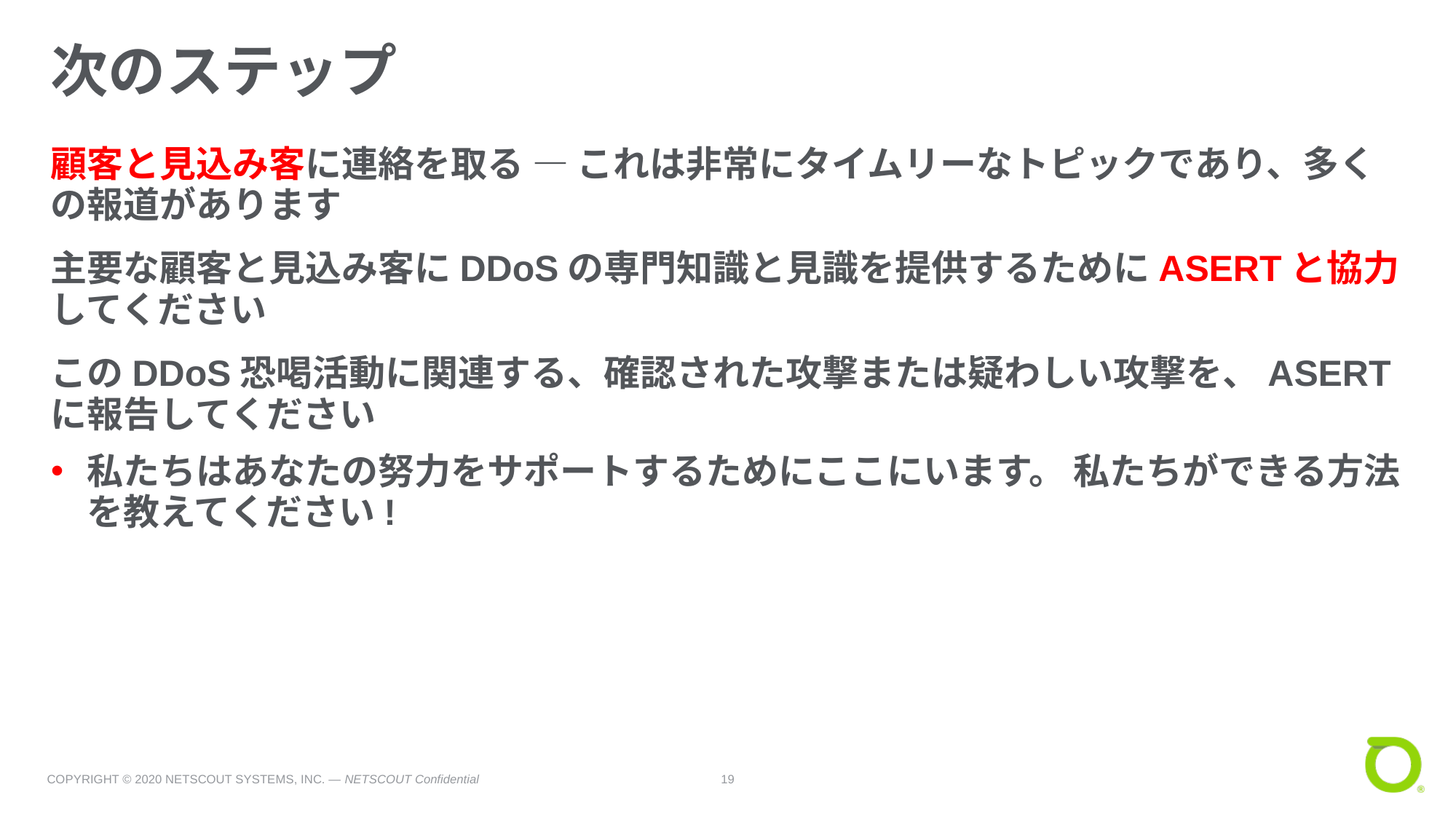

# 次のステップ

顧客と見込み客に連絡を取る — これは非常にタイムリーなトピックであり、多くの報道があります
主要な顧客と見込み客にDDoSの専門知識と見識を提供するためにASERTと協力してください
このDDoS恐喝活動に関連する、確認された攻撃または疑わしい攻撃を、ASERTに報告してください
私たちはあなたの努力をサポートするためにここにいます。 私たちができる方法を教えてください!